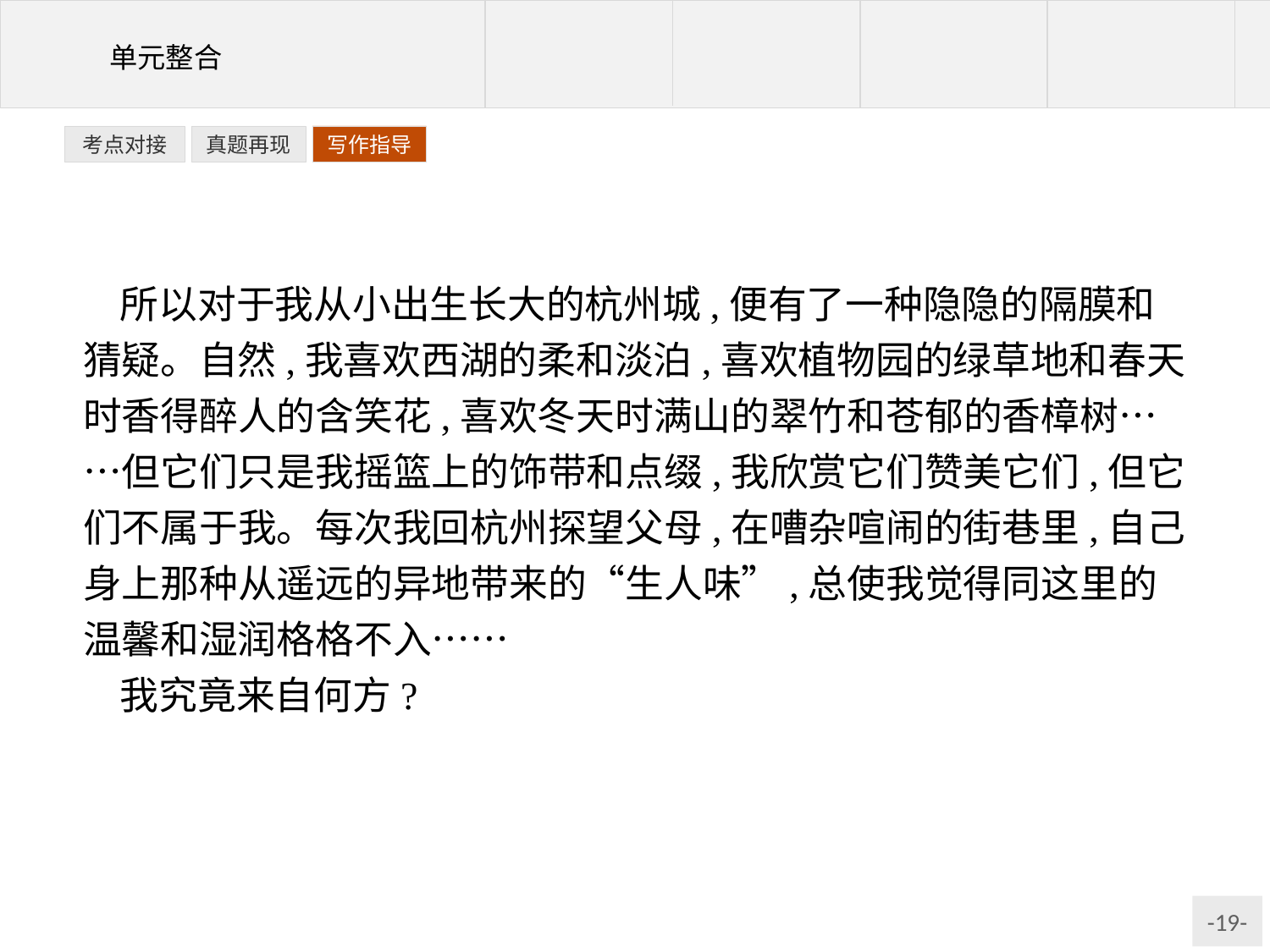

写作指导
考点对接
真题再现
所以对于我从小出生长大的杭州城,便有了一种隐隐的隔膜和猜疑。自然,我喜欢西湖的柔和淡泊,喜欢植物园的绿草地和春天时香得醉人的含笑花,喜欢冬天时满山的翠竹和苍郁的香樟树……但它们只是我摇篮上的饰带和点缀,我欣赏它们赞美它们,但它们不属于我。每次我回杭州探望父母,在嘈杂喧闹的街巷里,自己身上那种从遥远的异地带来的“生人味”,总使我觉得同这里的温馨和湿润格格不入……
我究竟来自何方?